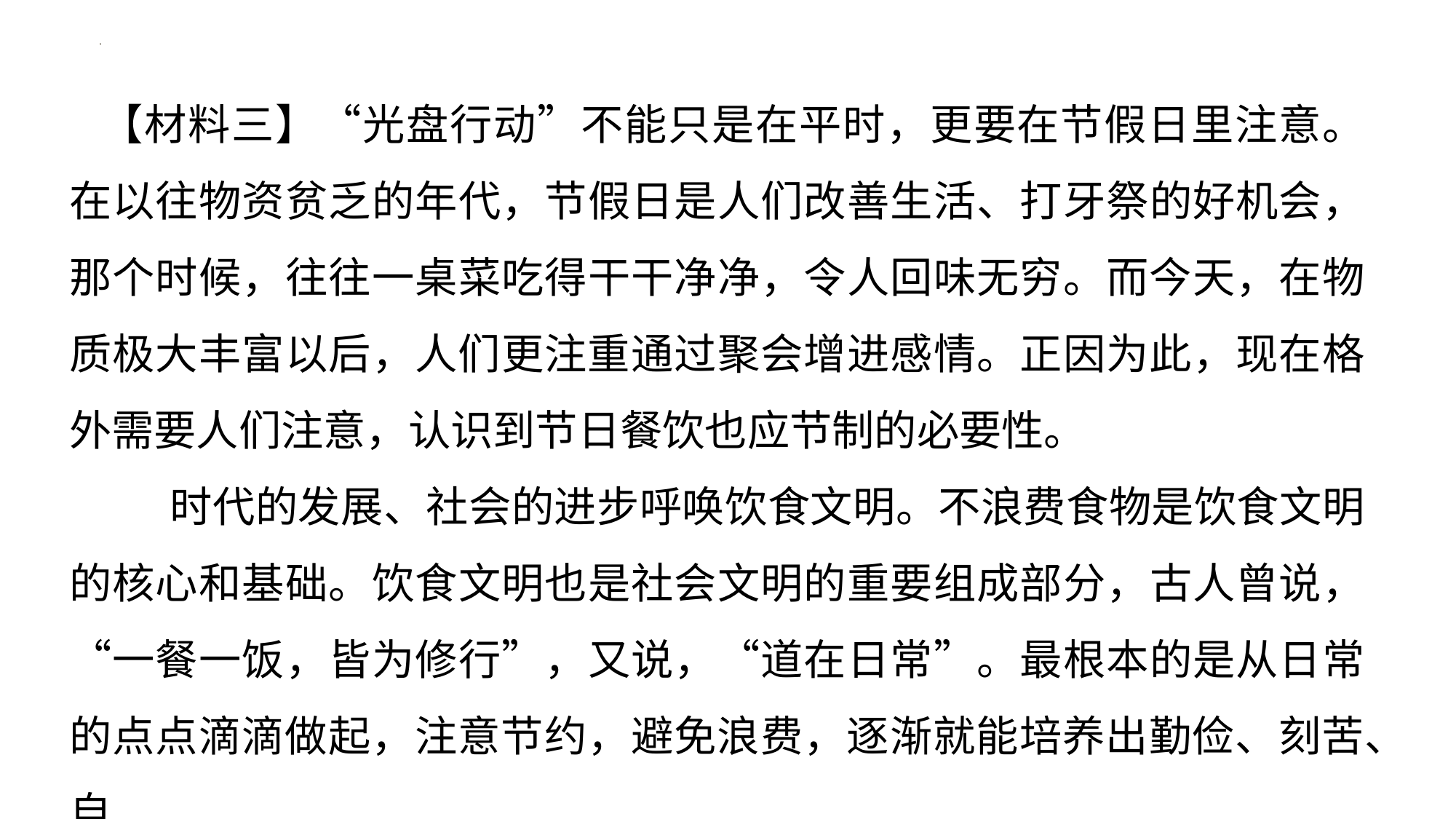

#
【材料三】“光盘行动”不能只是在平时，更要在节假日里注意。在以往物资贫乏的年代，节假日是人们改善生活、打牙祭的好机会，那个时候，往往一桌菜吃得干干净净，令人回味无穷。而今天，在物质极大丰富以后，人们更注重通过聚会增进感情。正因为此，现在格外需要人们注意，认识到节日餐饮也应节制的必要性。
      时代的发展、社会的进步呼唤饮食文明。不浪费食物是饮食文明的核心和基础。饮食文明也是社会文明的重要组成部分，古人曾说，“一餐一饭，皆为修行”，又说，“道在日常”。最根本的是从日常的点点滴滴做起，注意节约，避免浪费，逐渐就能培养出勤俭、刻苦、自